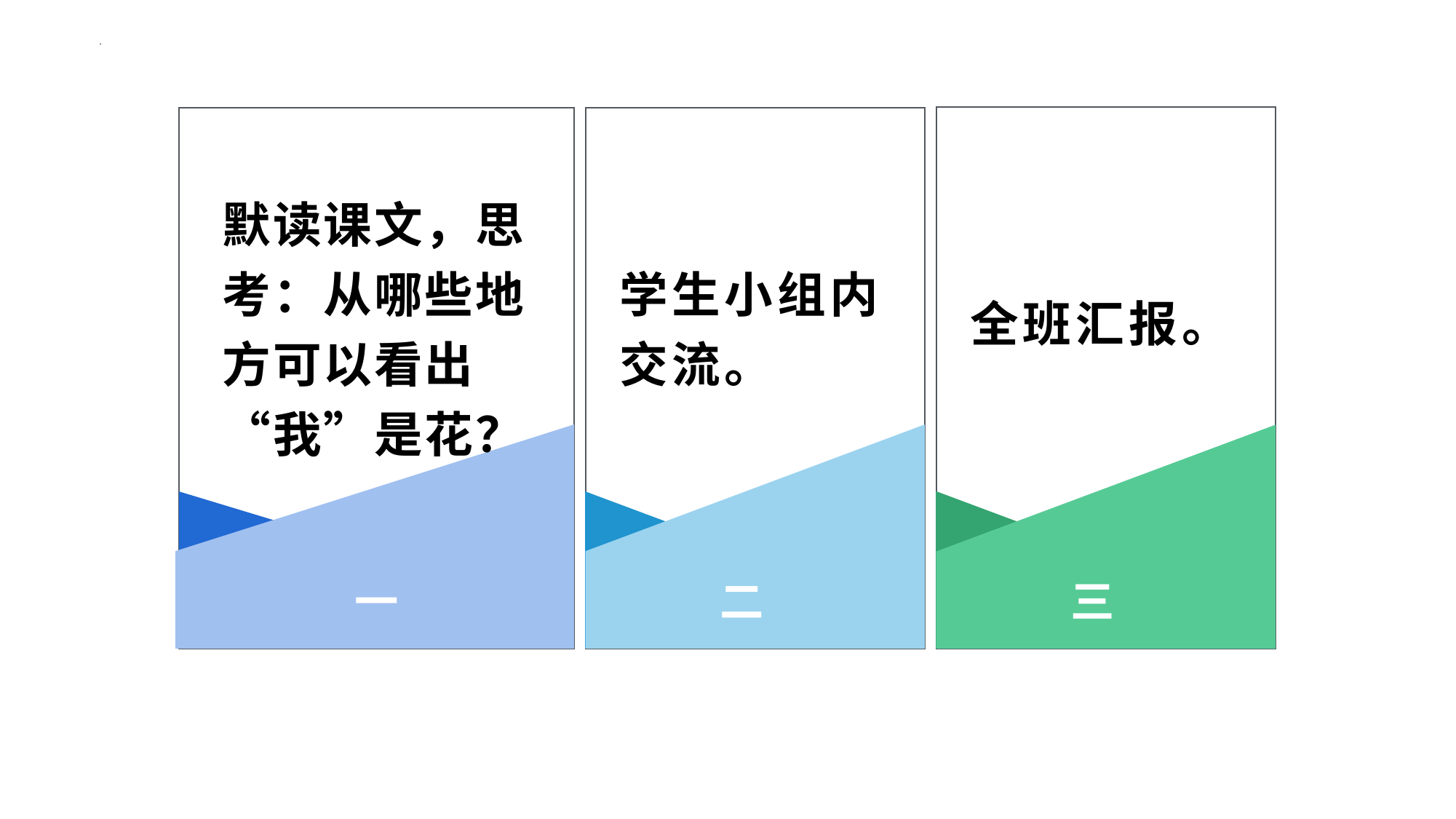

全班汇报。
默读课文，思考：从哪些地方可以看出“我”是花？
学生小组内交流。

一
       二
       三